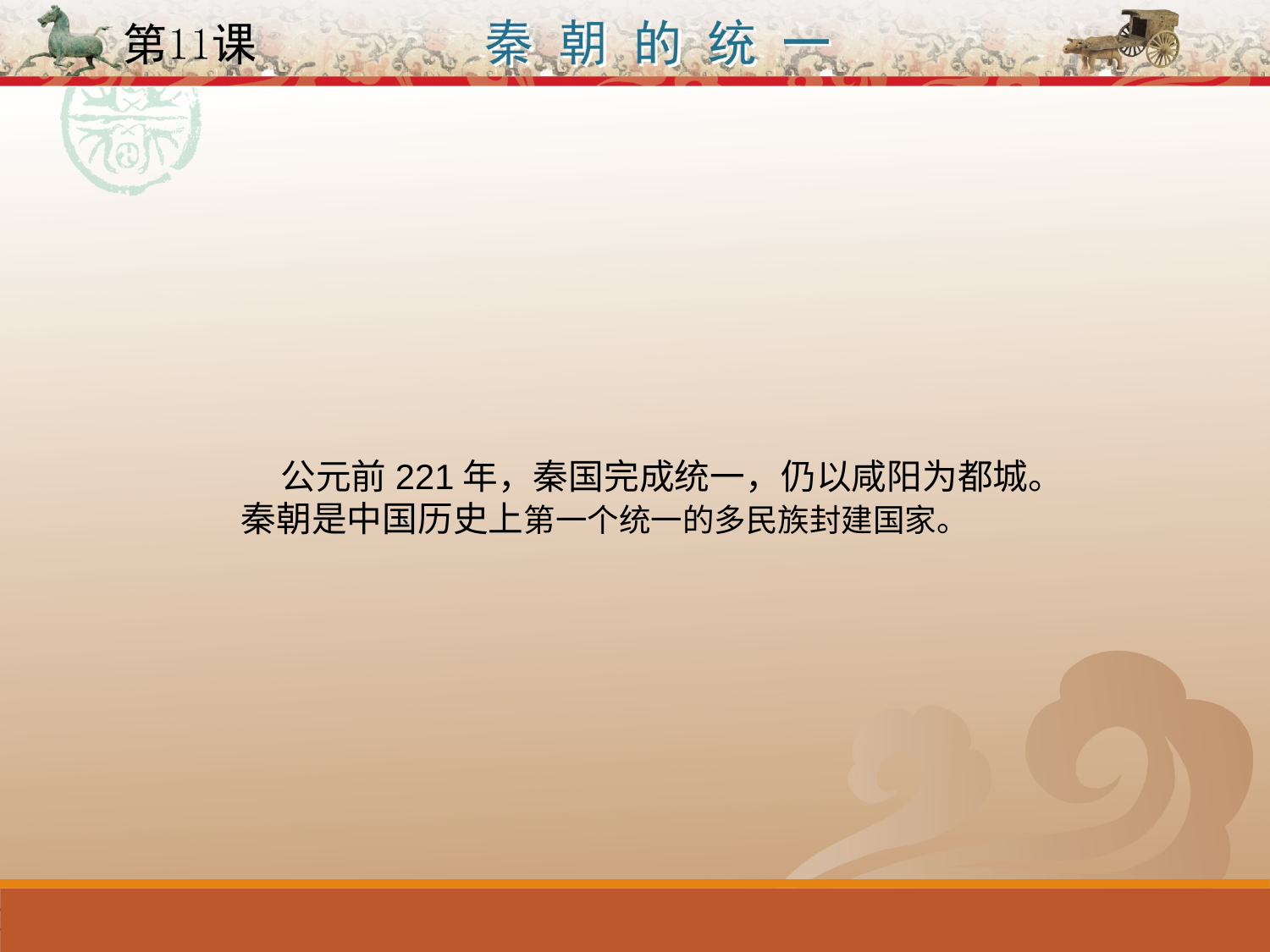

公元前221年，秦国完成统一，仍以咸阳为都城。秦朝是中国历史上第一个统一的多民族封建国家。